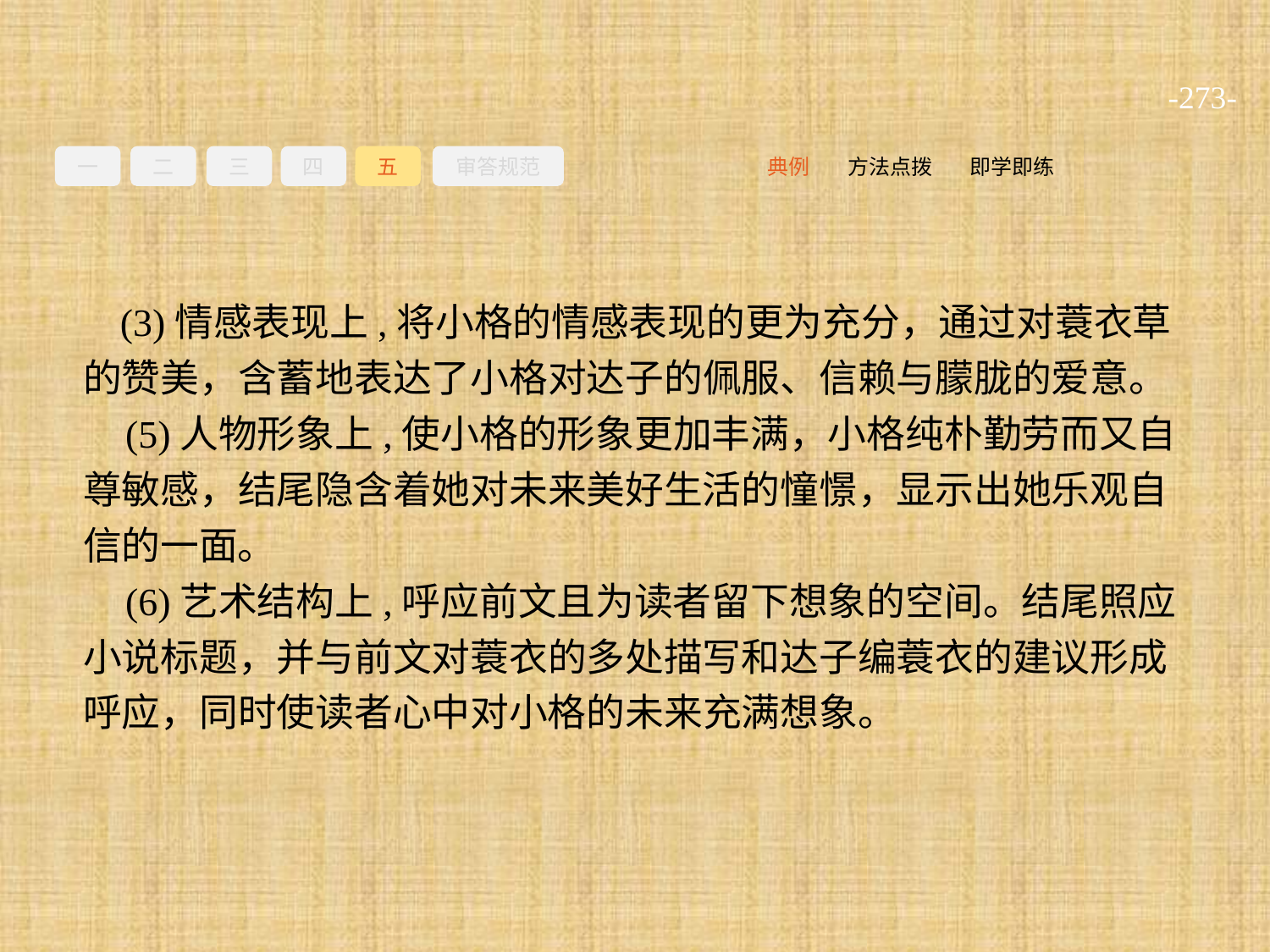

-273-
一
二
三
四
五
审答规范
即学即练
方法点拨
典例
(3)情感表现上,将小格的情感表现的更为充分，通过对蓑衣草的赞美，含蓄地表达了小格对达子的佩服、信赖与朦胧的爱意。
(5)人物形象上,使小格的形象更加丰满，小格纯朴勤劳而又自尊敏感，结尾隐含着她对未来美好生活的憧憬，显示出她乐观自信的一面。
(6)艺术结构上,呼应前文且为读者留下想象的空间。结尾照应小说标题，并与前文对蓑衣的多处描写和达子编蓑衣的建议形成呼应，同时使读者心中对小格的未来充满想象。